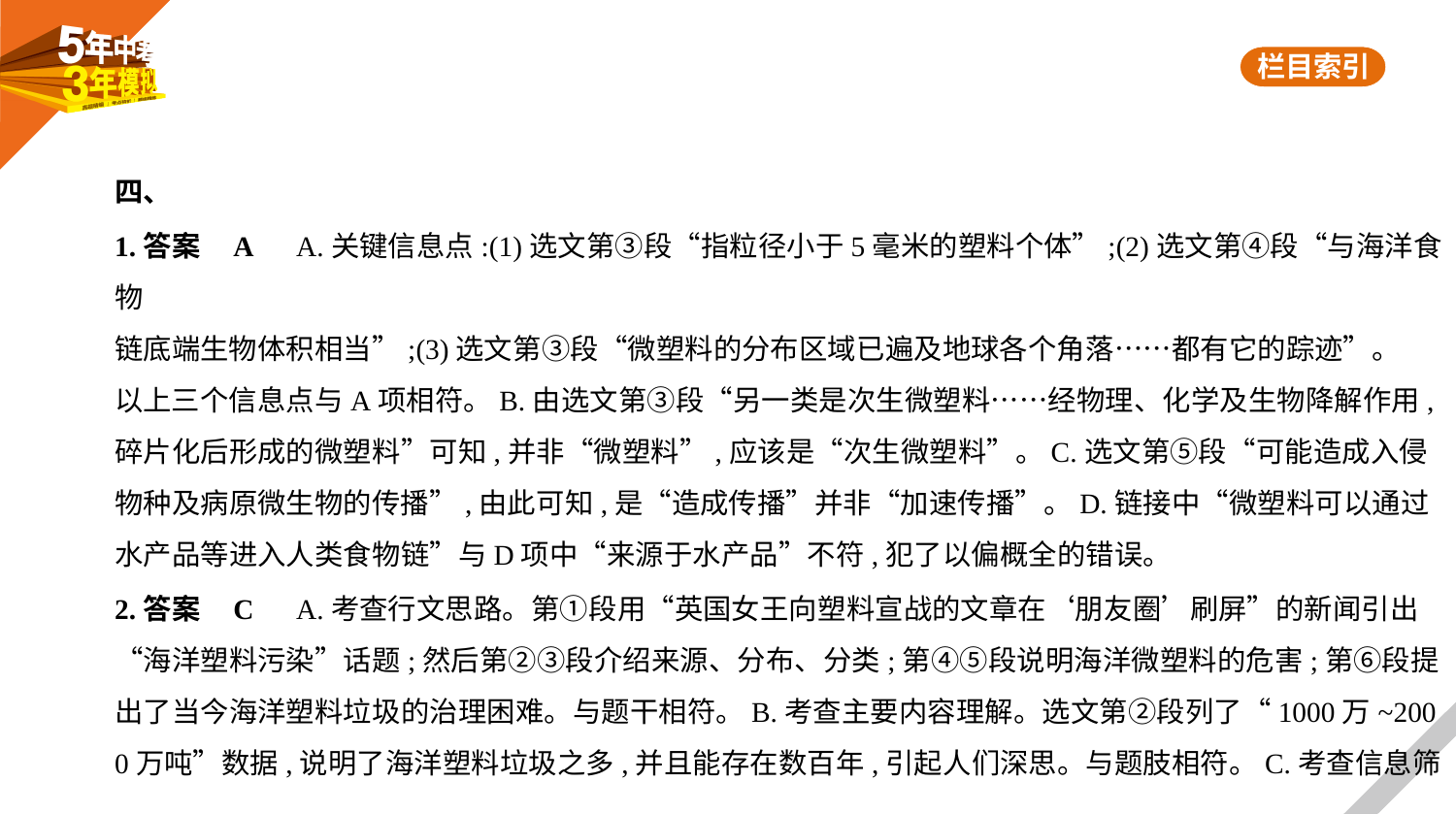

四、
1.答案    A　A.关键信息点:(1)选文第③段“指粒径小于5毫米的塑料个体”;(2)选文第④段“与海洋食物
链底端生物体积相当”;(3)选文第③段“微塑料的分布区域已遍及地球各个角落……都有它的踪迹”。
以上三个信息点与A项相符。B.由选文第③段“另一类是次生微塑料……经物理、化学及生物降解作用,
碎片化后形成的微塑料”可知,并非“微塑料”,应该是“次生微塑料”。C.选文第⑤段“可能造成入侵
物种及病原微生物的传播”,由此可知,是“造成传播”并非“加速传播”。D.链接中“微塑料可以通过
水产品等进入人类食物链”与D项中“来源于水产品”不符,犯了以偏概全的错误。
2.答案    C　A.考查行文思路。第①段用“英国女王向塑料宣战的文章在‘朋友圈’刷屏”的新闻引出
“海洋塑料污染”话题;然后第②③段介绍来源、分布、分类;第④⑤段说明海洋微塑料的危害;第⑥段提
出了当今海洋塑料垃圾的治理困难。与题干相符。B.考查主要内容理解。选文第②段列了“1000万~200
0万吨”数据,说明了海洋塑料垃圾之多,并且能存在数百年,引起人们深思。与题肢相符。C.考查信息筛